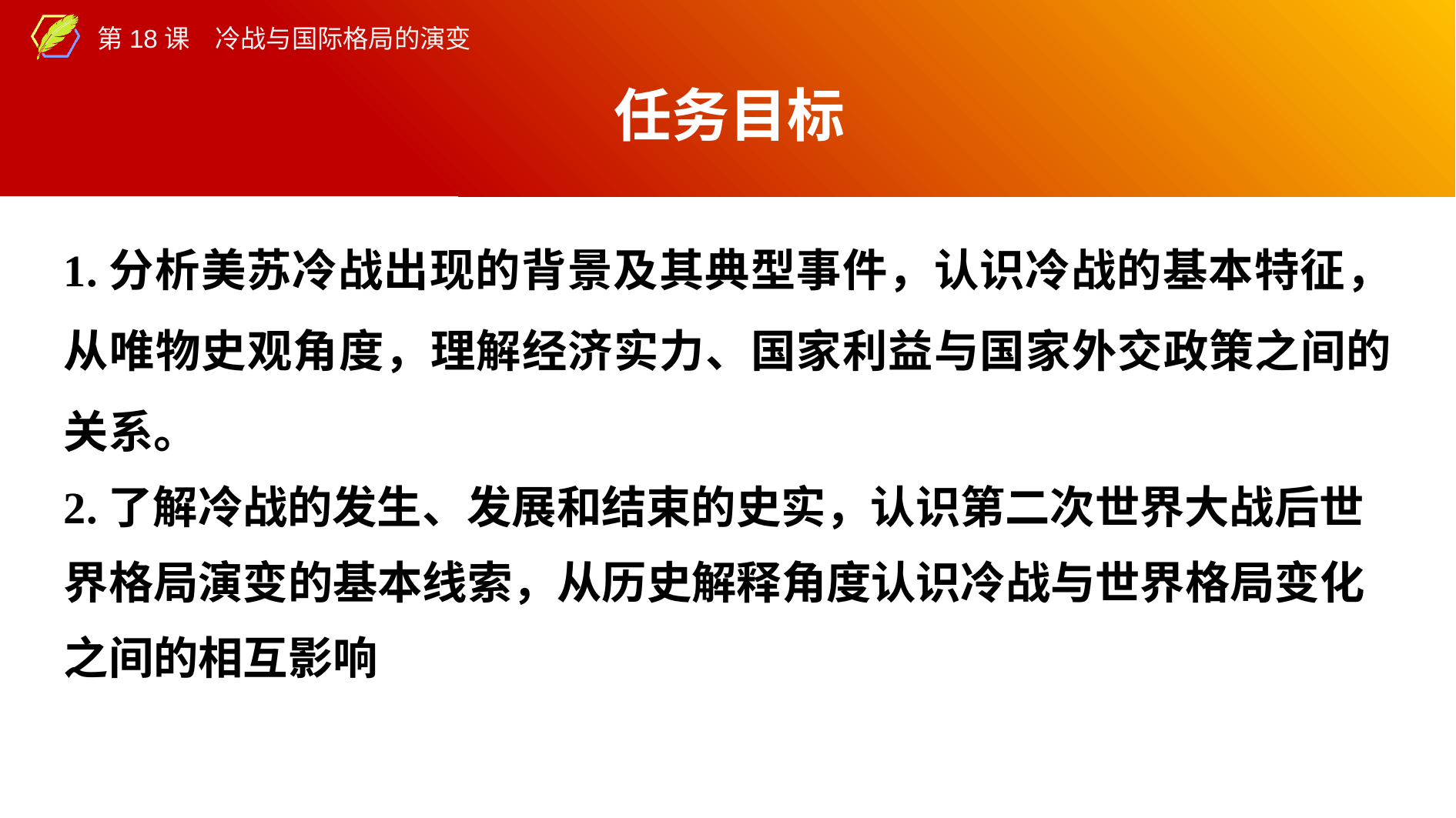

任务目标
1.分析美苏冷战出现的背景及其典型事件，认识冷战的基本特征，从唯物史观角度，理解经济实力、国家利益与国家外交政策之间的关系。
2.了解冷战的发生、发展和结束的史实，认识第二次世界大战后世界格局演变的基本线索，从历史解释角度认识冷战与世界格局变化之间的相互影响